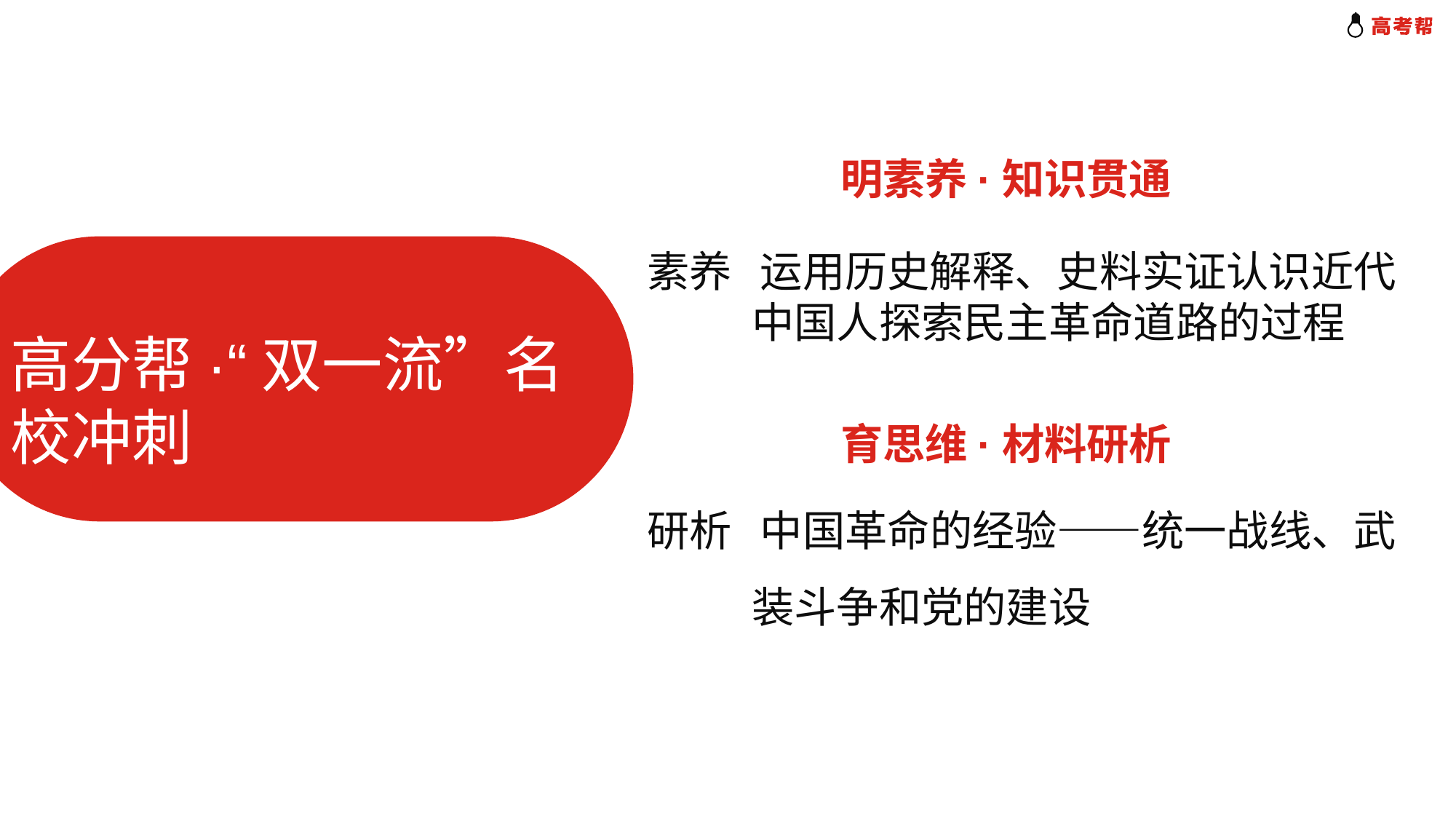

明素养·知识贯通
素养   运用历史解释、史料实证认识近代
          中国人探索民主革命道路的过程
高分帮·“双一流”名校冲刺
育思维·材料研析
研析   中国革命的经验——统一战线、武
          装斗争和党的建设